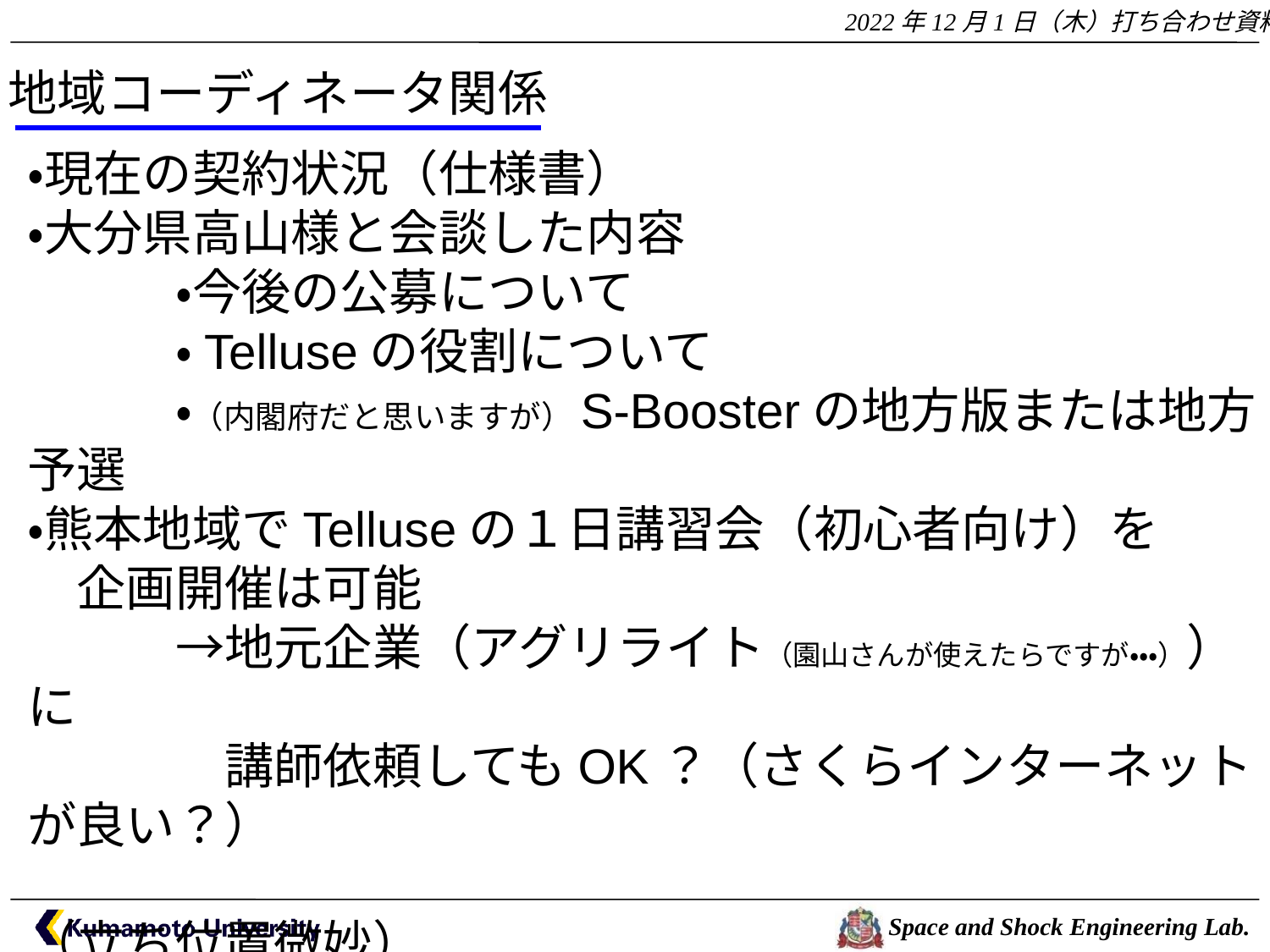

地域コーディネータ関係
・現在の契約状況（仕様書）
・大分県高山様と会談した内容
　　　・今後の公募について
　　　・Telluseの役割について
　　　・（内閣府だと思いますが）S-Boosterの地方版または地方予選
・熊本地域でTelluseの１日講習会（初心者向け）を
　企画開催は可能
　　　→地元企業（アグリライト（園山さんが使えたらですが・・・））に
　　　　講師依頼してもOK？（さくらインターネットが良い？）

（立ち位置微妙）
・小型衛星（大学）のデータの搭載or買取